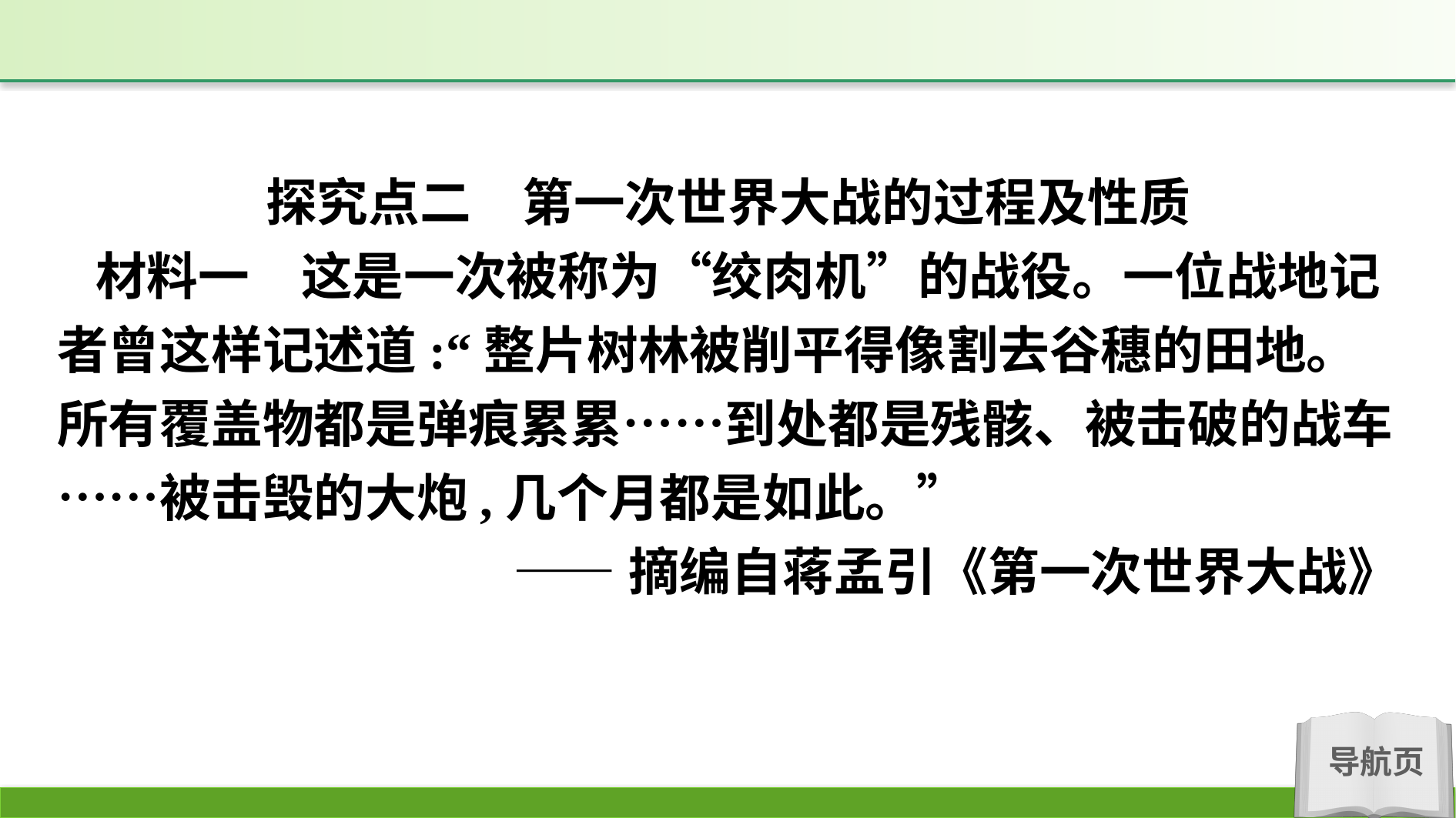

探究点二　第一次世界大战的过程及性质
材料一　这是一次被称为“绞肉机”的战役。一位战地记者曾这样记述道:“整片树林被削平得像割去谷穗的田地。所有覆盖物都是弹痕累累……到处都是残骸、被击破的战车……被击毁的大炮,几个月都是如此。”
——摘编自蒋孟引《第一次世界大战》